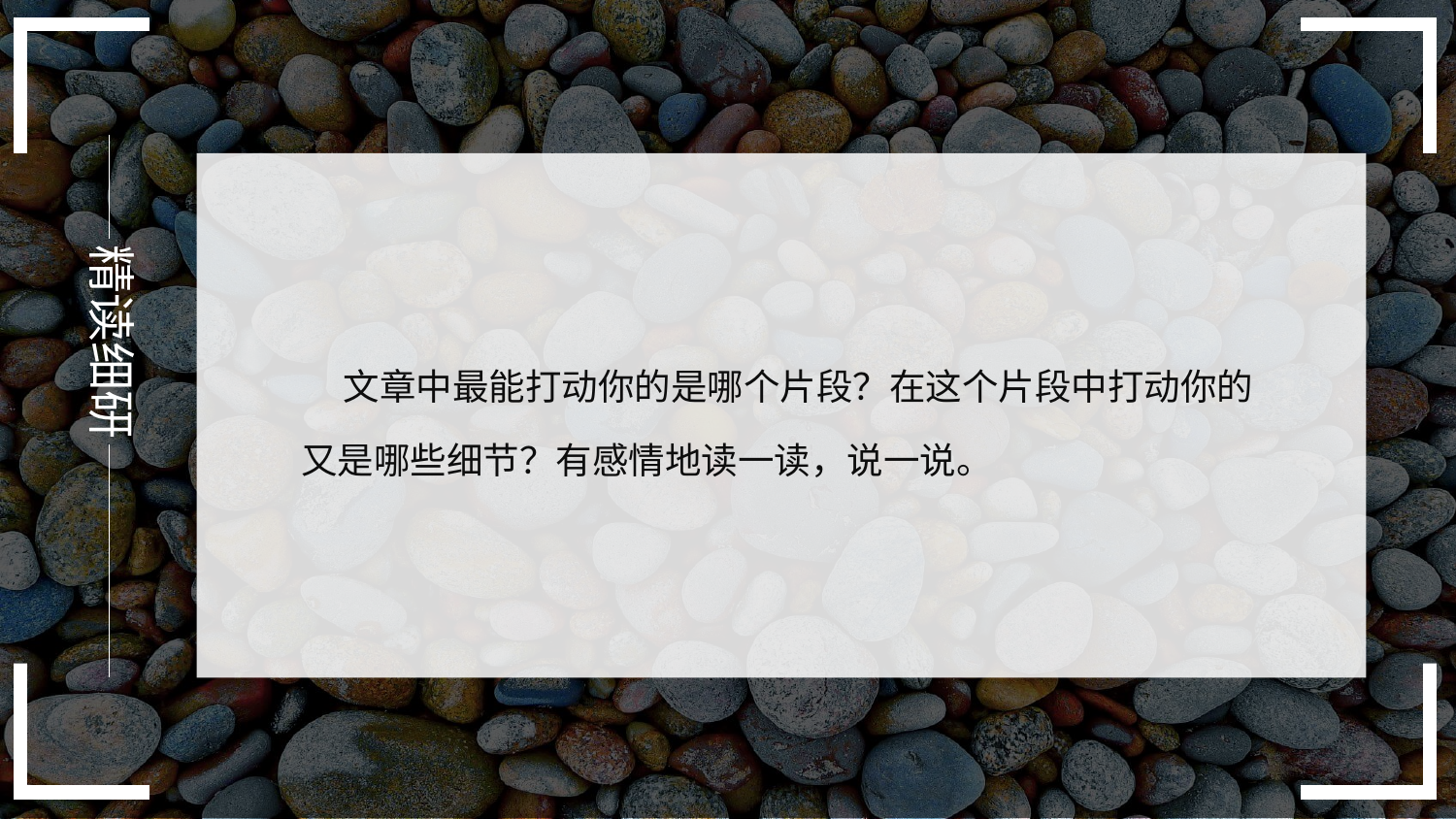

精读细研

    文章中最能打动你的是哪个片段？在这个片段中打动你的又是哪些细节？有感情地读一读，说一说。